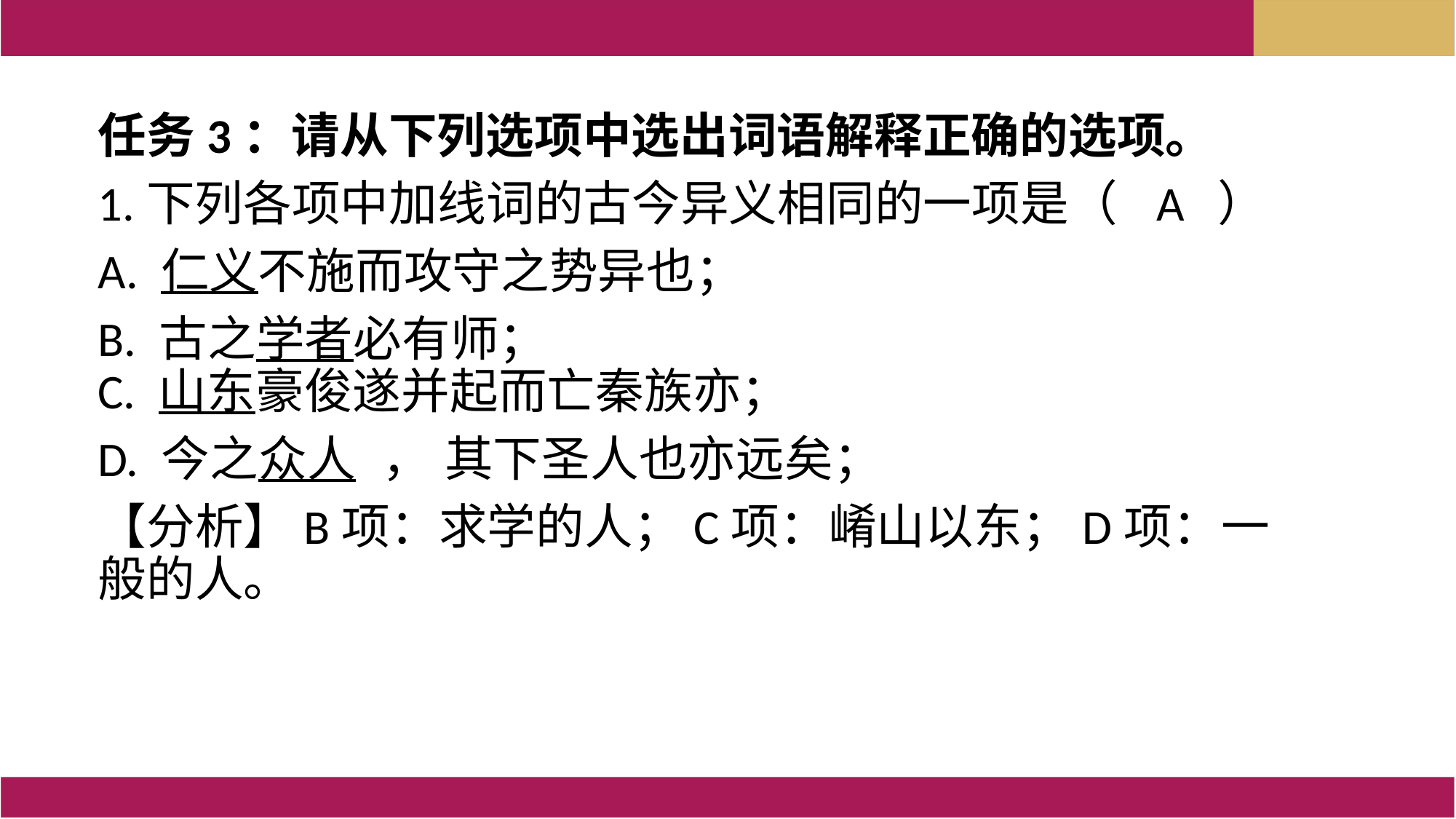

任务3：请从下列选项中选出词语解释正确的选项。
1.下列各项中加线词的古今异义相同的一项是（  A  ）
A. 仁义不施而攻守之势异也；
B. 古之学者必有师；
C. 山东豪俊遂并起而亡秦族亦；
D. 今之众人  ， 其下圣人也亦远矣；
【分析】B项：求学的人；C项：崤山以东；D项：一般的人。